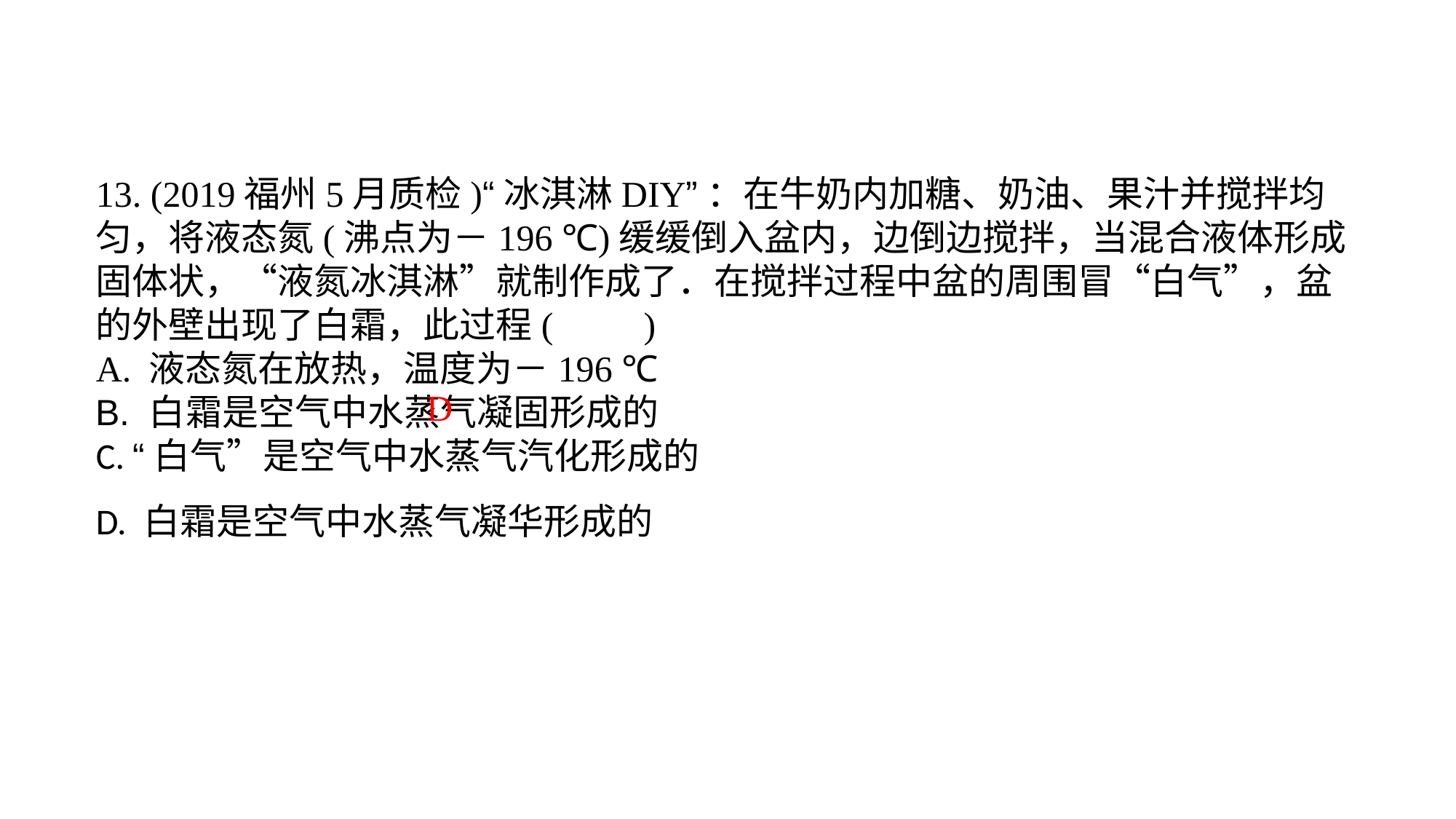

13. (2019福州5月质检)“冰淇淋DIY”：在牛奶内加糖、奶油、果汁并搅拌均匀，将液态氮(沸点为－196 ℃)缓缓倒入盆内，边倒边搅拌，当混合液体形成固体状，“液氮冰淇淋”就制作成了．在搅拌过程中盆的周围冒“白气”，盆的外壁出现了白霜，此过程(　　)A. 液态氮在放热，温度为－196 ℃B. 白霜是空气中水蒸气凝固形成的C. “白气”是空气中水蒸气汽化形成的D. 白霜是空气中水蒸气凝华形成的
D